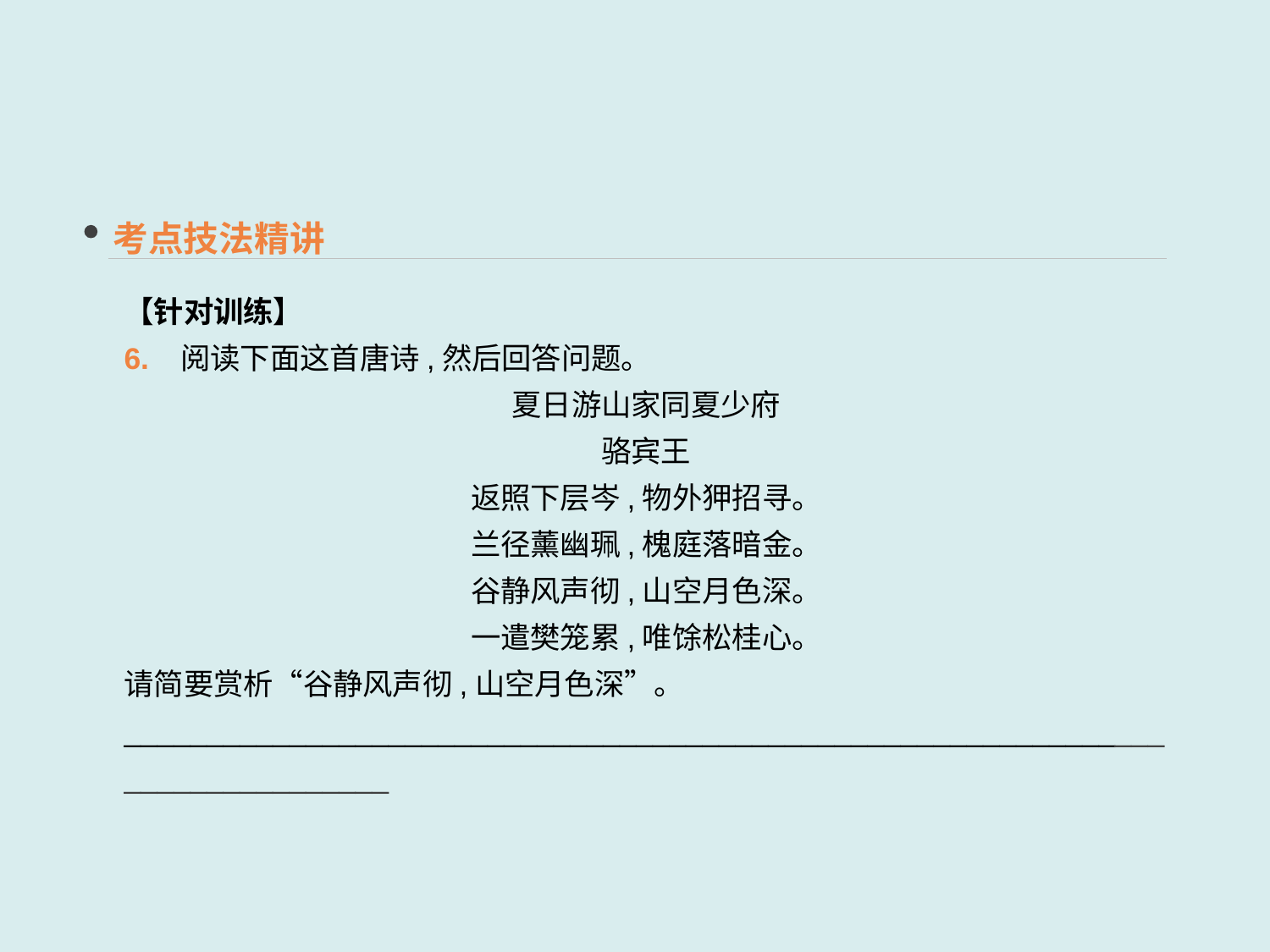

考点技法精讲

【针对训练】
6.   阅读下面这首唐诗,然后回答问题。
夏日游山家同夏少府
骆宾王
返照下层岑,物外狎招寻。
兰径薰幽珮,槐庭落暗金。
谷静风声彻,山空月色深。
一遣樊笼累,唯馀松桂心。
请简要赏析“谷静风声彻,山空月色深”。
_______________________________________________________________________________